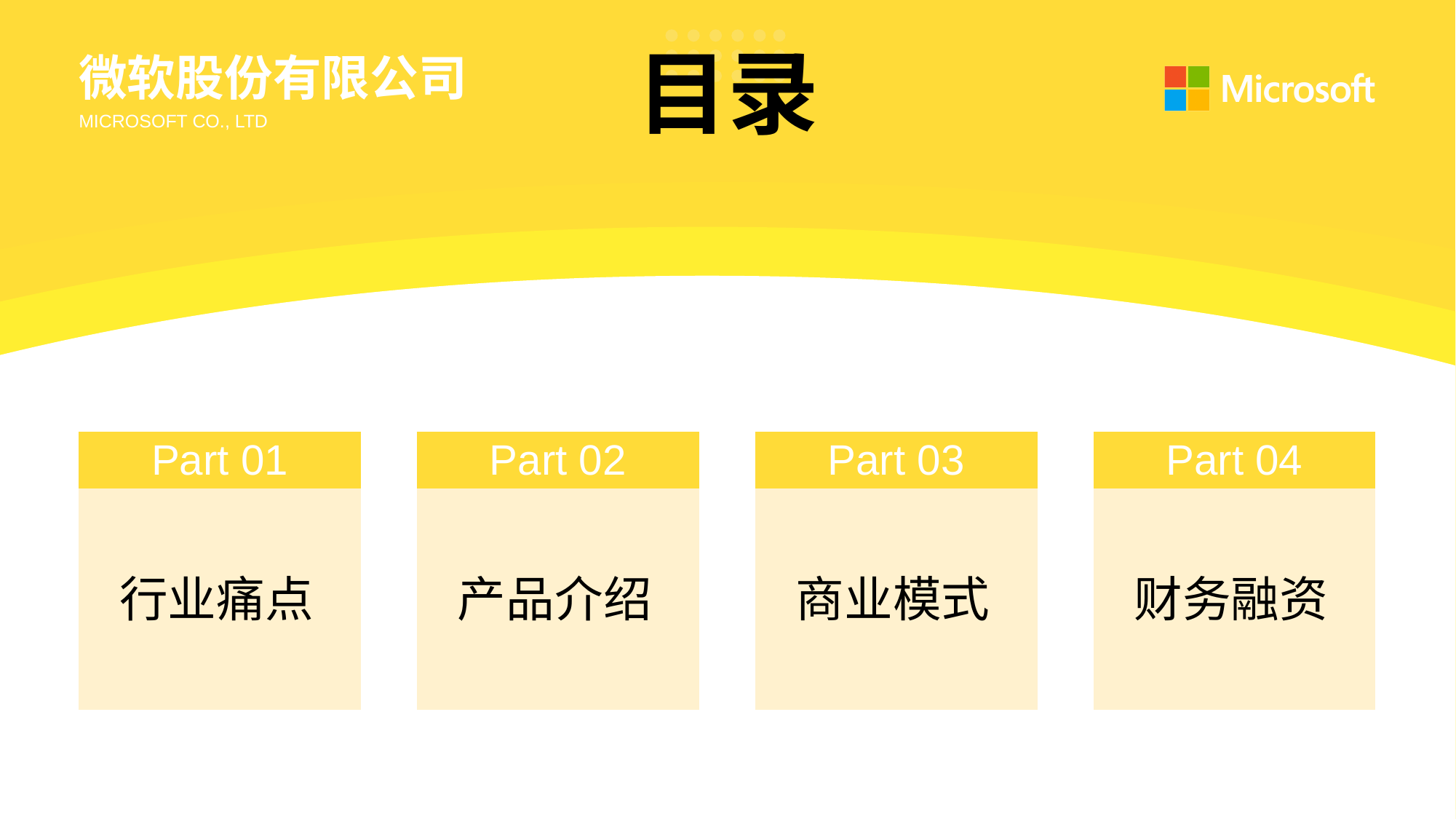

微软股份有限公司
MICROSOFT CO., LTD
Part 01
Part 02
Part 03
Part 04

行业痛点

产品介绍

商业模式

财务融资